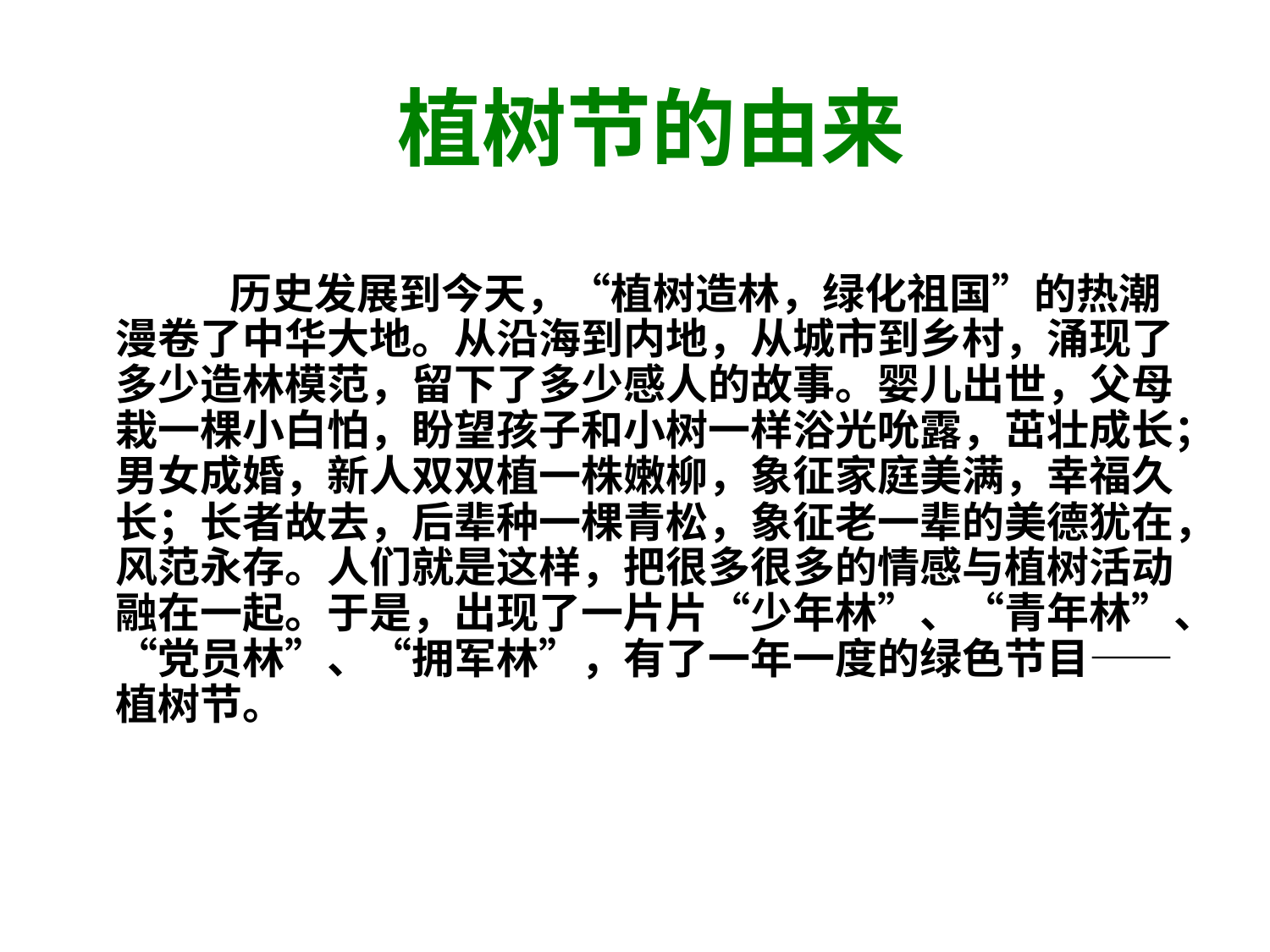

# 植树节的由来
                历史发展到今天，“植树造林，绿化祖国”的热潮漫卷了中华大地。从沿海到内地，从城市到乡村，涌现了多少造林模范，留下了多少感人的故事。婴儿出世，父母栽一棵小白怕，盼望孩子和小树一样浴光吮露，茁壮成长；男女成婚，新人双双植一株嫩柳，象征家庭美满，幸福久长；长者故去，后辈种一棵青松，象征老一辈的美德犹在，风范永存。人们就是这样，把很多很多的情感与植树活动融在一起。于是，出现了一片片“少年林”、“青年林”、“党员林”、“拥军林”，有了一年一度的绿色节目——植树节。